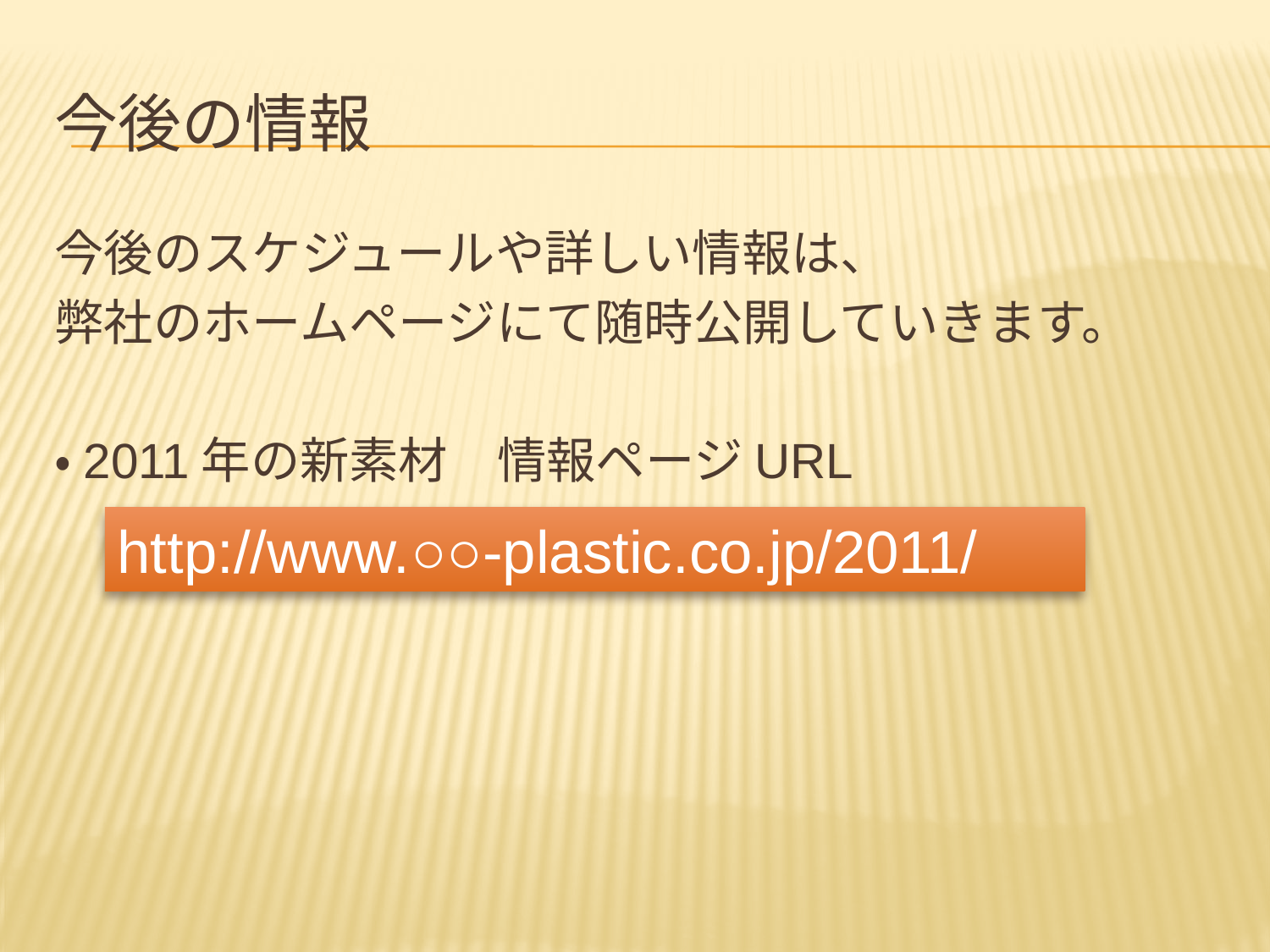

# 今後の情報
今後のスケジュールや詳しい情報は、
弊社のホームページにて随時公開していきます。

・2011年の新素材　情報ページURL
http://www.○○-plastic.co.jp/2011/